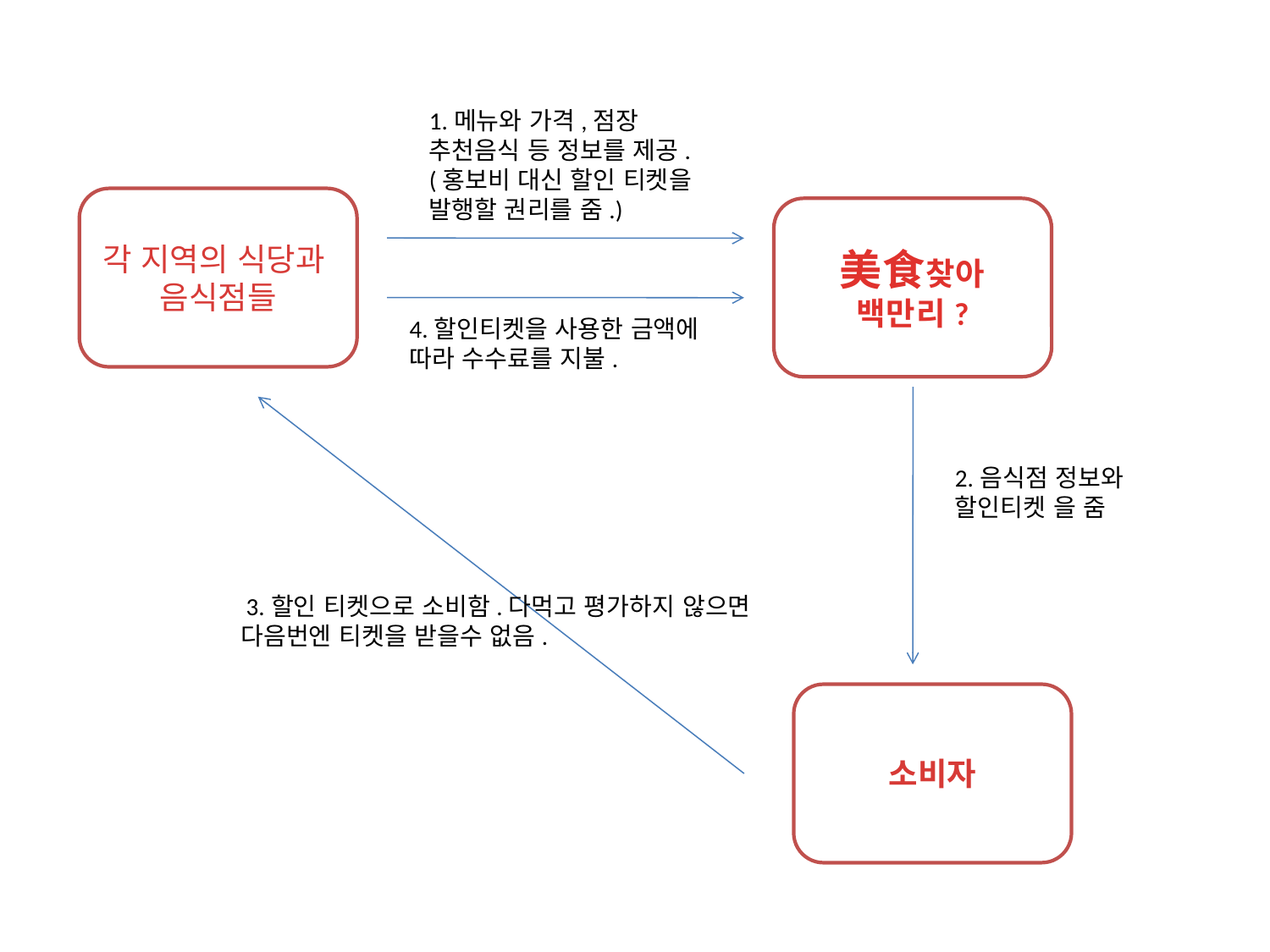

1.메뉴와 가격,점장 추천음식 등 정보를 제공.
(홍보비 대신 할인 티켓을 발행할 권리를 줌.)
각 지역의 식당과  음식점들
美食찾아 백만리?
4.할인티켓을 사용한 금액에 따라 수수료를 지불.
2.음식점 정보와 할인티켓 을 줌
 3.할인 티켓으로 소비함.다먹고 평가하지 않으면 다음번엔 티켓을 받을수 없음.
소비자